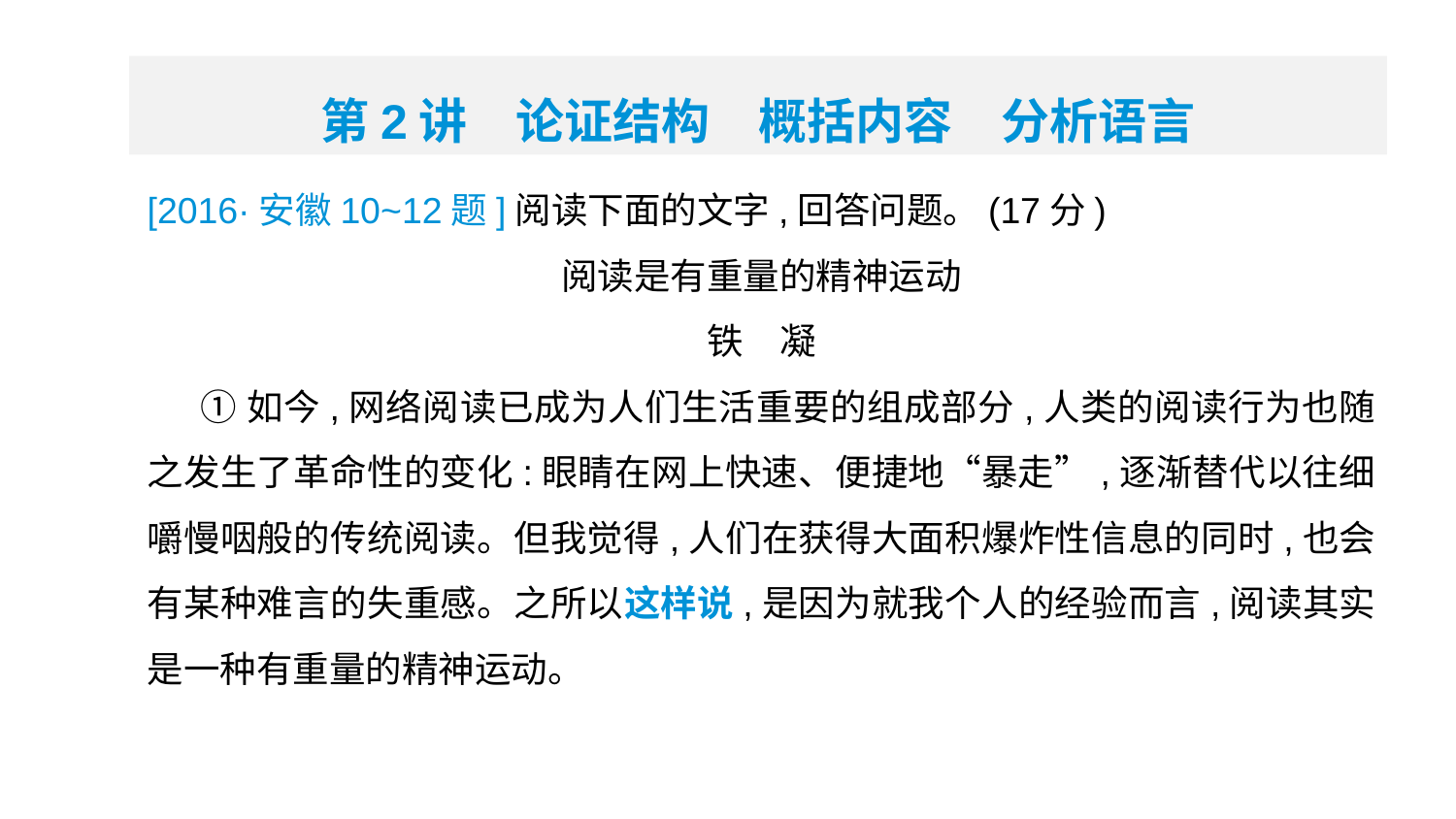

第2讲　论证结构　概括内容　分析语言
[2016·安徽10~12题]阅读下面的文字,回答问题。(17分)
阅读是有重量的精神运动
铁　凝
      ①如今,网络阅读已成为人们生活重要的组成部分,人类的阅读行为也随之发生了革命性的变化:眼睛在网上快速、便捷地“暴走”,逐渐替代以往细嚼慢咽般的传统阅读。但我觉得,人们在获得大面积爆炸性信息的同时,也会有某种难言的失重感。之所以这样说,是因为就我个人的经验而言,阅读其实是一种有重量的精神运动。